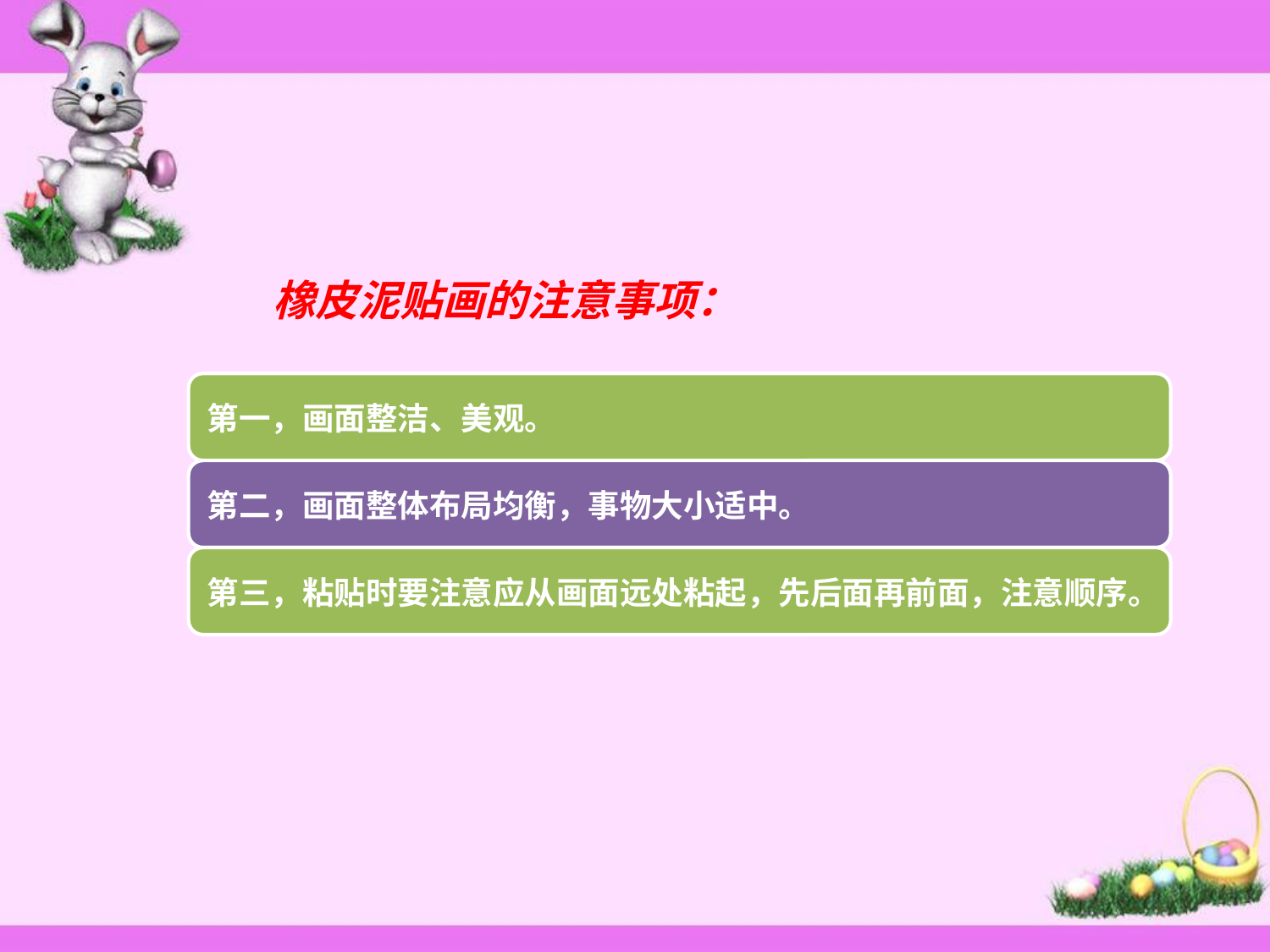

橡皮泥贴画的注意事项：
第一，画面整洁、美观。
第二，画面整体布局均衡，事物大小适中。
第三，粘贴时要注意应从画面远处粘起，先后面再前面，注意顺序。